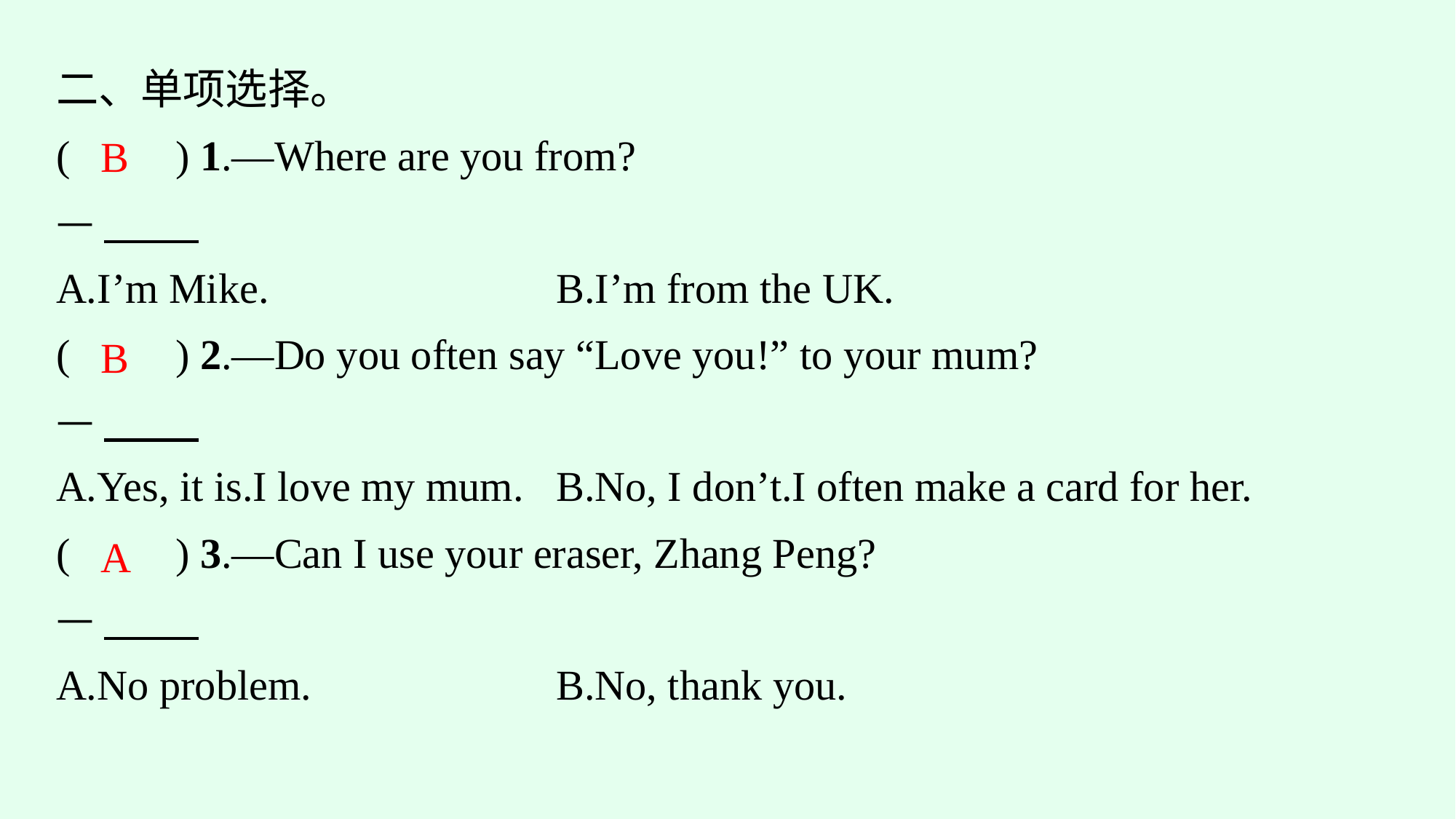

二、单项选择。
(　　) 1.—Where are you from?
—
A.I’m Mike.　　　　　	B.I’m from the UK.
(　　) 2.—Do you often say “Love you!” to your mum?
—
A.Yes, it is.I love my mum.	B.No, I don’t.I often make a card for her.
(　　) 3.—Can I use your eraser, Zhang Peng?
—
A.No problem.			B.No, thank you.
B
B
A